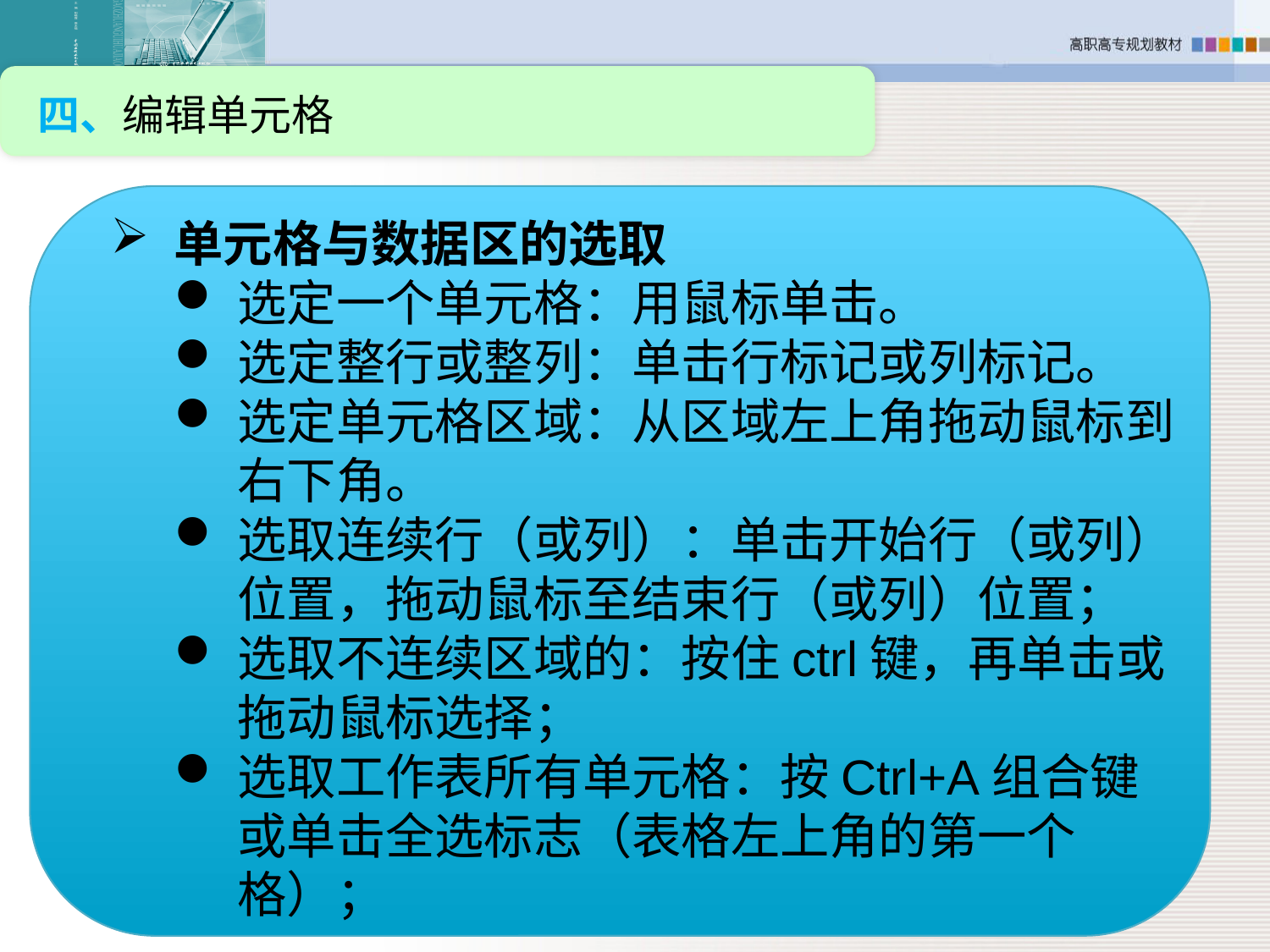

四、编辑单元格

单元格与数据区的选取
选定一个单元格：用鼠标单击。
选定整行或整列：单击行标记或列标记。
选定单元格区域：从区域左上角拖动鼠标到右下角。
选取连续行（或列）：单击开始行（或列）位置，拖动鼠标至结束行（或列）位置；
选取不连续区域的：按住ctrl键，再单击或拖动鼠标选择；
选取工作表所有单元格：按Ctrl+A组合键或单击全选标志（表格左上角的第一个格）；